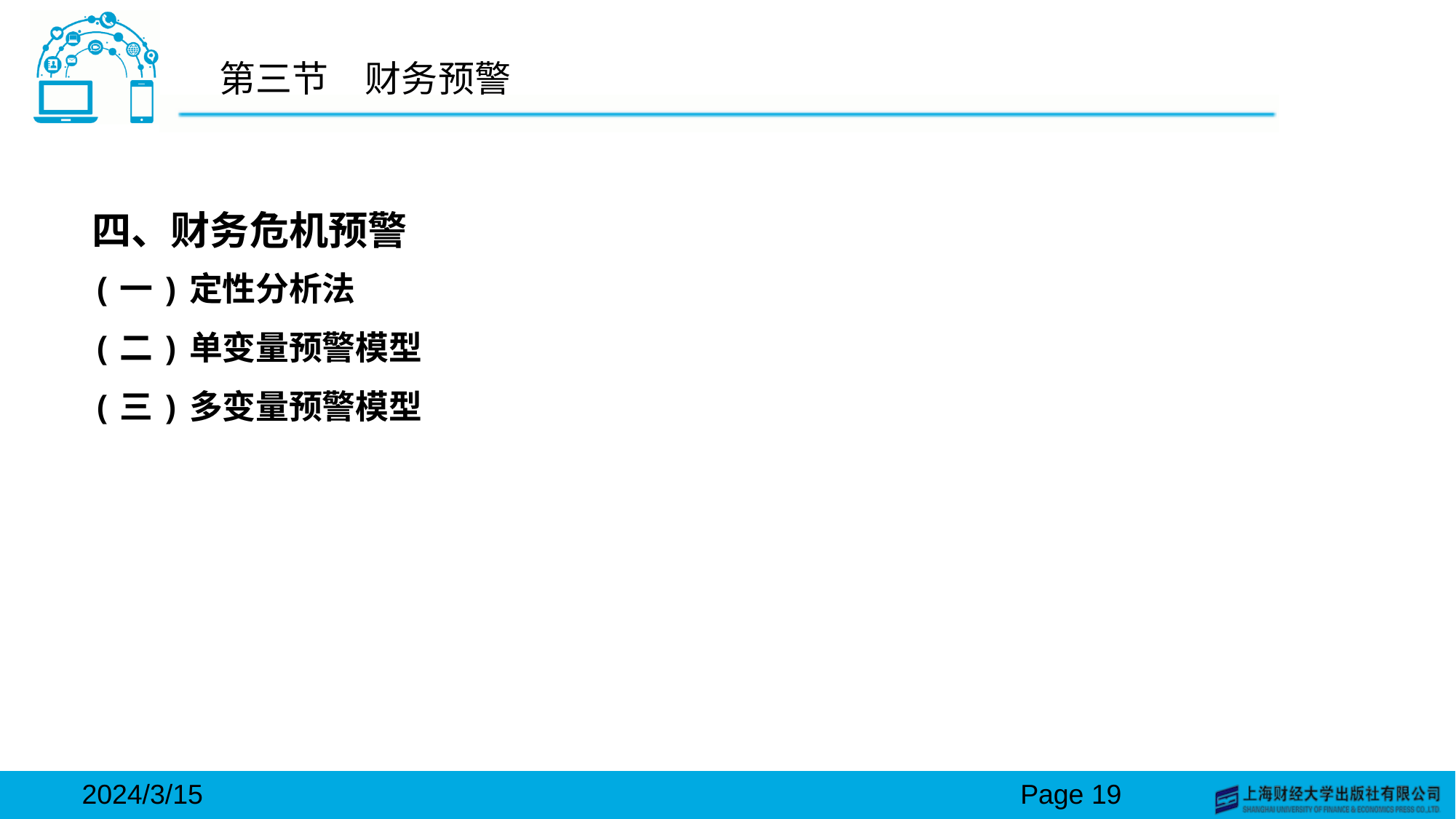

# 第三节　财务预警
四、财务危机预警
(一)定性分析法
(二)单变量预警模型
(三)多变量预警模型

2024/3/15
Page 19